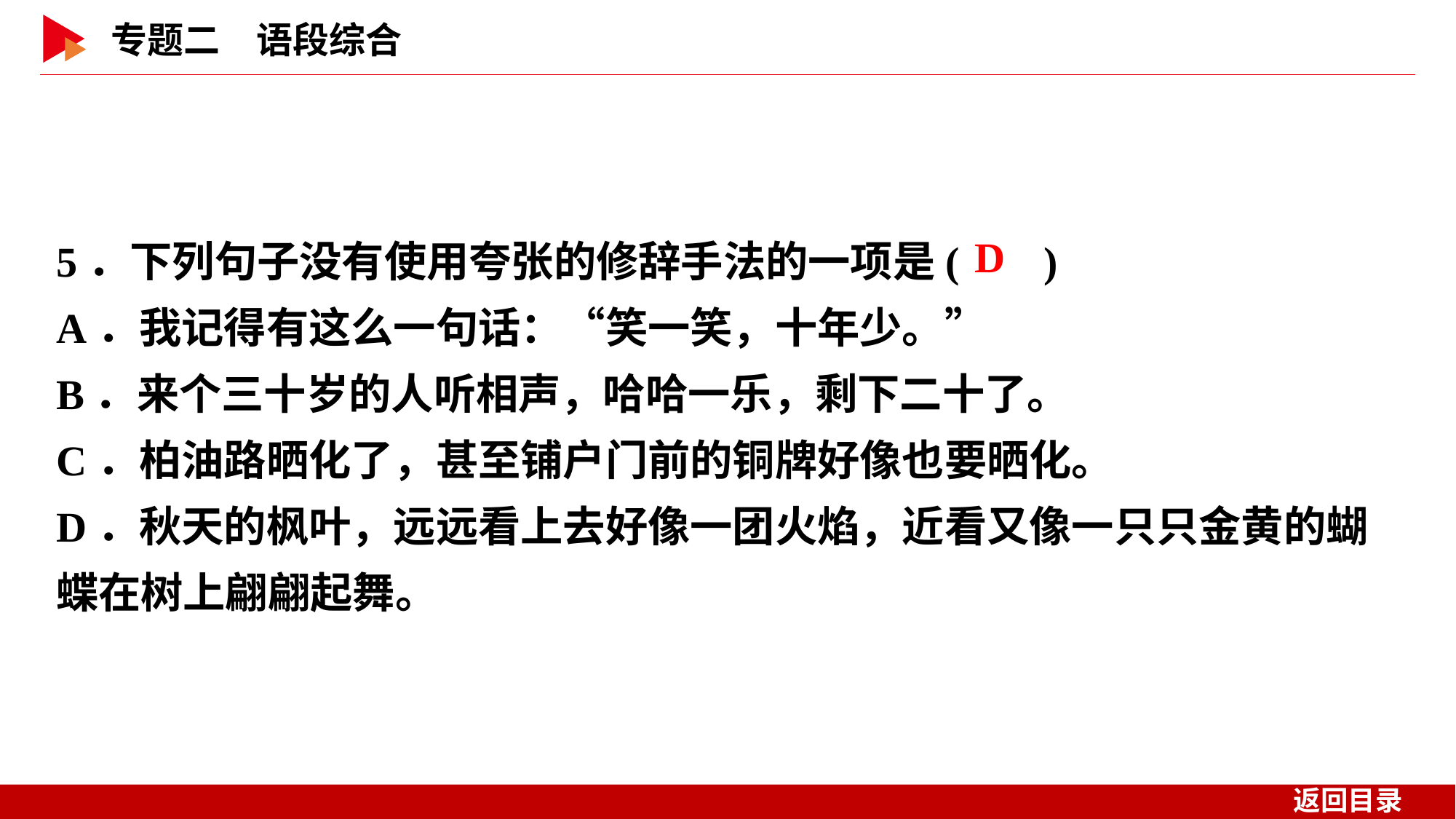

5．下列句子没有使用夸张的修辞手法的一项是(        )
A．我记得有这么一句话：“笑一笑，十年少。”
B．来个三十岁的人听相声，哈哈一乐，剩下二十了。
C．柏油路晒化了，甚至铺户门前的铜牌好像也要晒化。
D．秋天的枫叶，远远看上去好像一团火焰，近看又像一只只金黄的蝴蝶在树上翩翩起舞。
   D